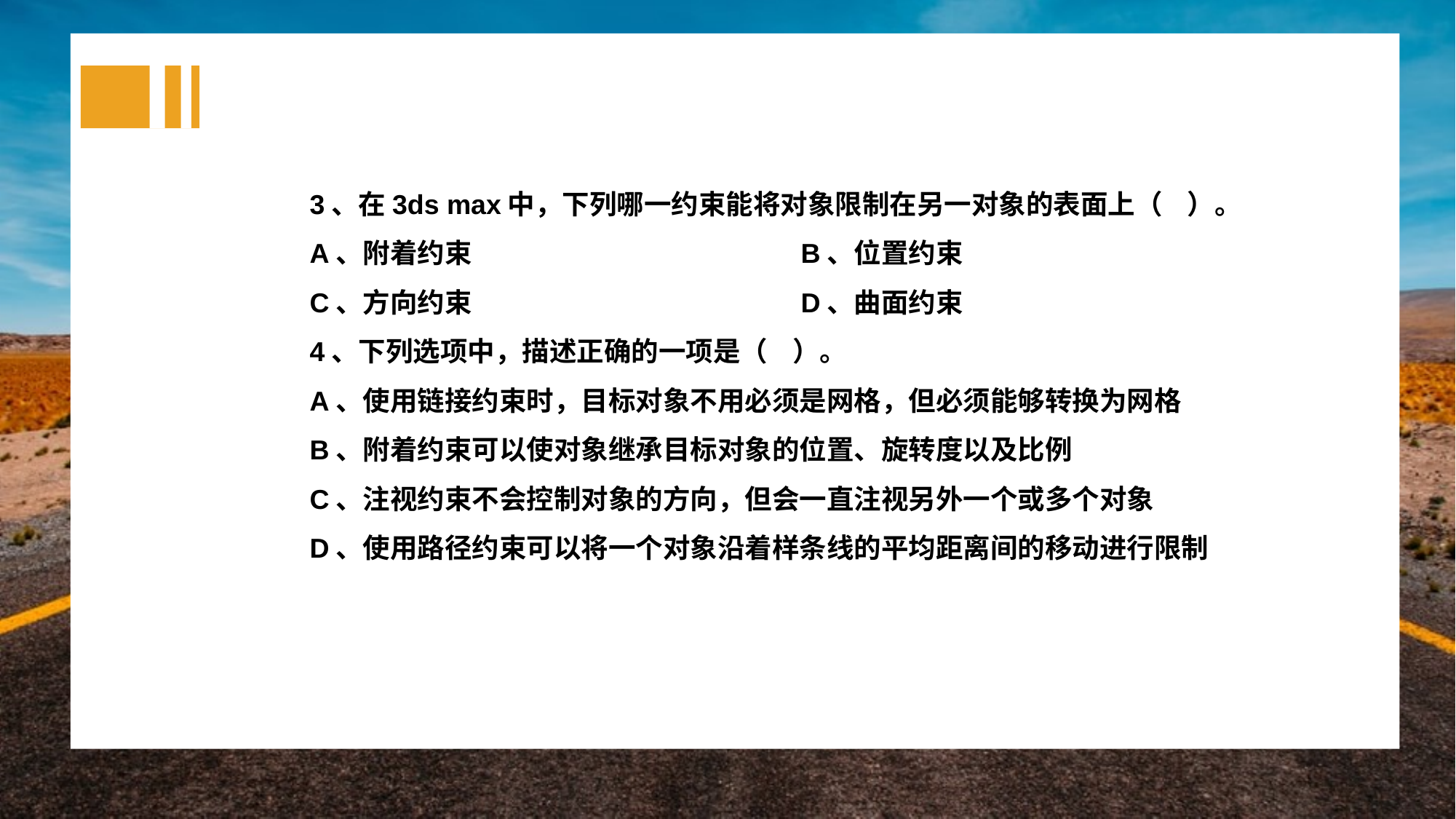

3、在3ds max中，下列哪一约束能将对象限制在另一对象的表面上（    ）。
A、附着约束				B、位置约束
C、方向约束				D、曲面约束
4、下列选项中，描述正确的一项是（    ）。
A、使用链接约束时，目标对象不用必须是网格，但必须能够转换为网格
B、附着约束可以使对象继承目标对象的位置、旋转度以及比例
C、注视约束不会控制对象的方向，但会一直注视另外一个或多个对象
D、使用路径约束可以将一个对象沿着样条线的平均距离间的移动进行限制